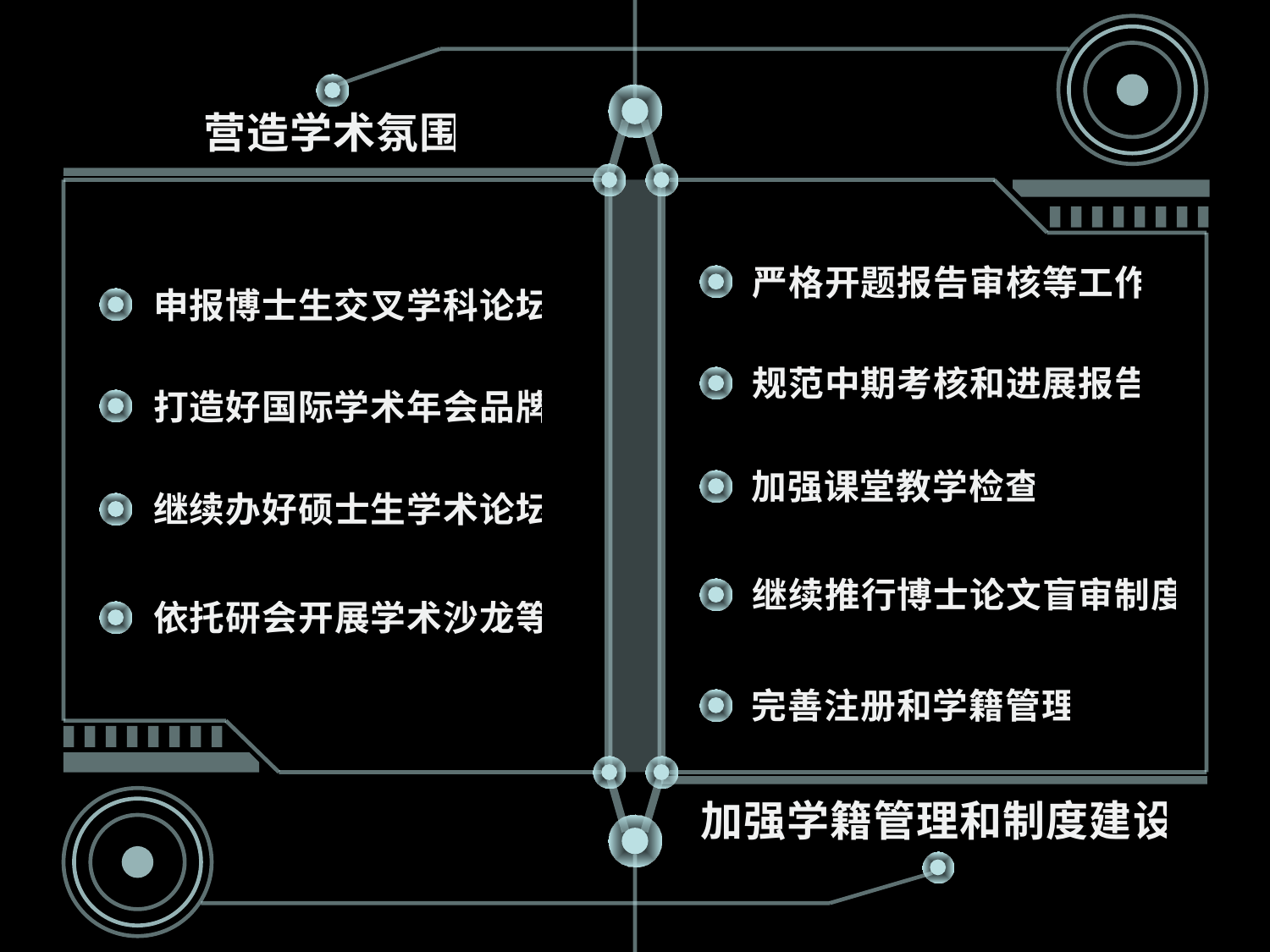

营造学术氛围

严格开题报告审核等工作

申报博士生交叉学科论坛

规范中期考核和进展报告

打造好国际学术年会品牌

加强课堂教学检查

继续办好硕士生学术论坛

继续推行博士论文盲审制度

依托研会开展学术沙龙等

完善注册和学籍管理

加强学籍管理和制度建设